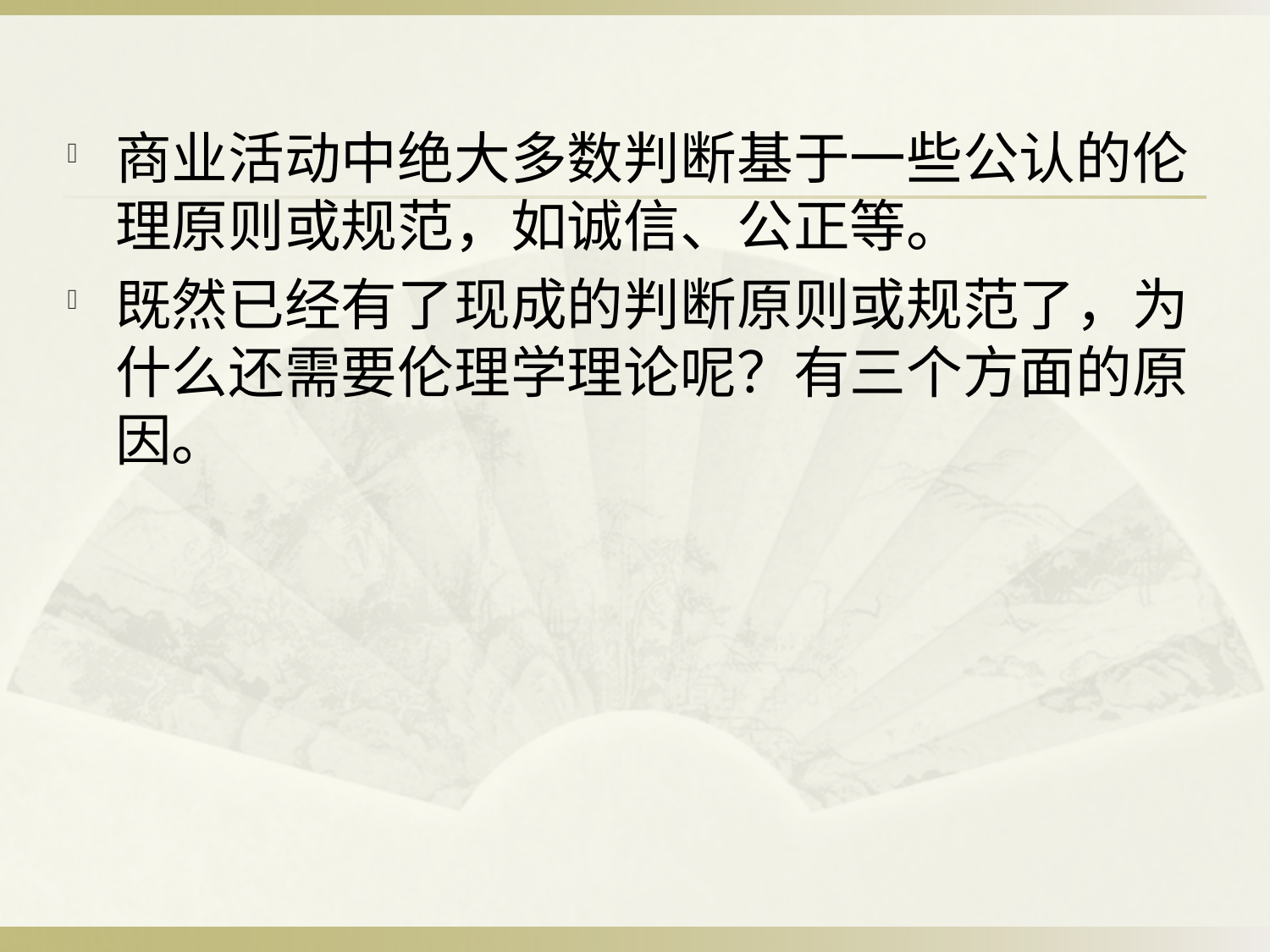

商业活动中绝大多数判断基于一些公认的伦理原则或规范，如诚信、公正等。
既然已经有了现成的判断原则或规范了，为什么还需要伦理学理论呢？有三个方面的原因。